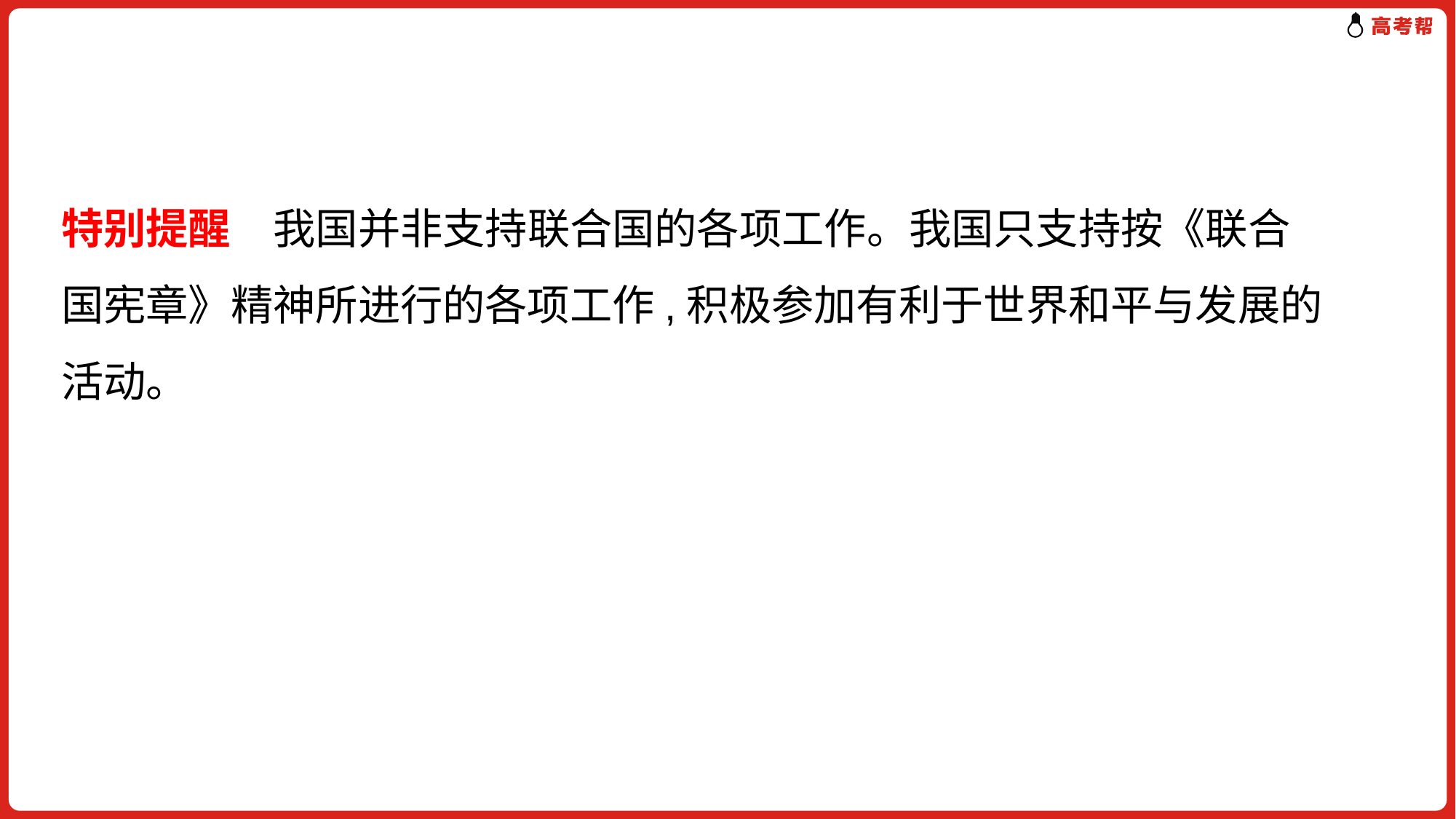

特别提醒　我国并非支持联合国的各项工作。我国只支持按《联合国宪章》精神所进行的各项工作,积极参加有利于世界和平与发展的活动。